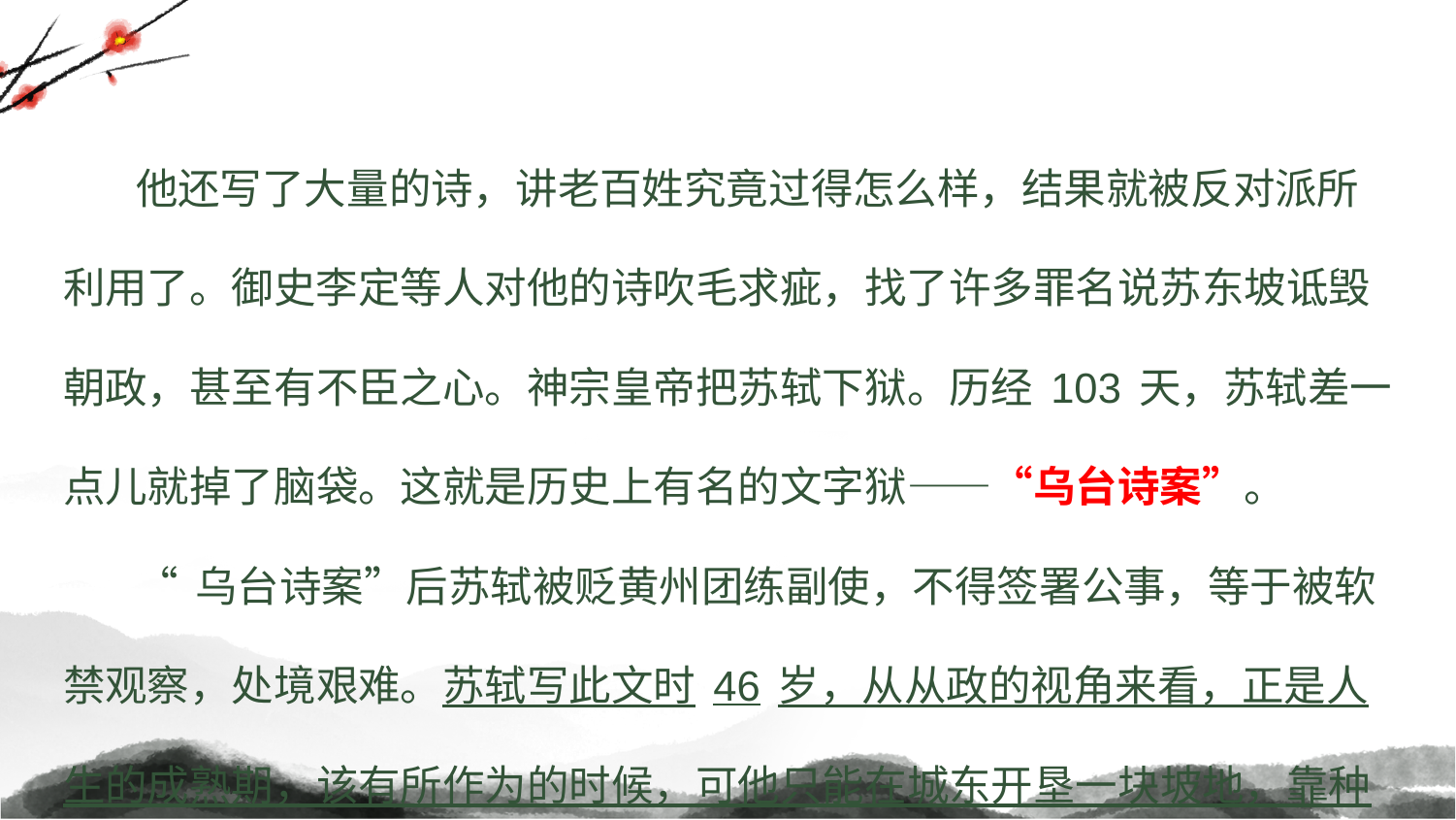

他还写了大量的诗，讲老百姓究竟过得怎么样，结果就被反对派所利用了。御史李定等人对他的诗吹毛求疵，找了许多罪名说苏东坡诋毁朝政，甚至有不臣之心。神宗皇帝把苏轼下狱。历经103天，苏轼差一点儿就掉了脑袋。这就是历史上有名的文字狱——“乌台诗案”。
“乌台诗案”后苏轼被贬黄州团练副使，不得签署公事，等于被软禁观察，处境艰难。苏轼写此文时46岁，从从政的视角来看，正是人生的成熟期，该有所作为的时候，可他只能在城东开垦一块坡地，靠种田帮补生计。因此，壬戌之秋对苏轼来讲是有特殊意义的一个秋天。